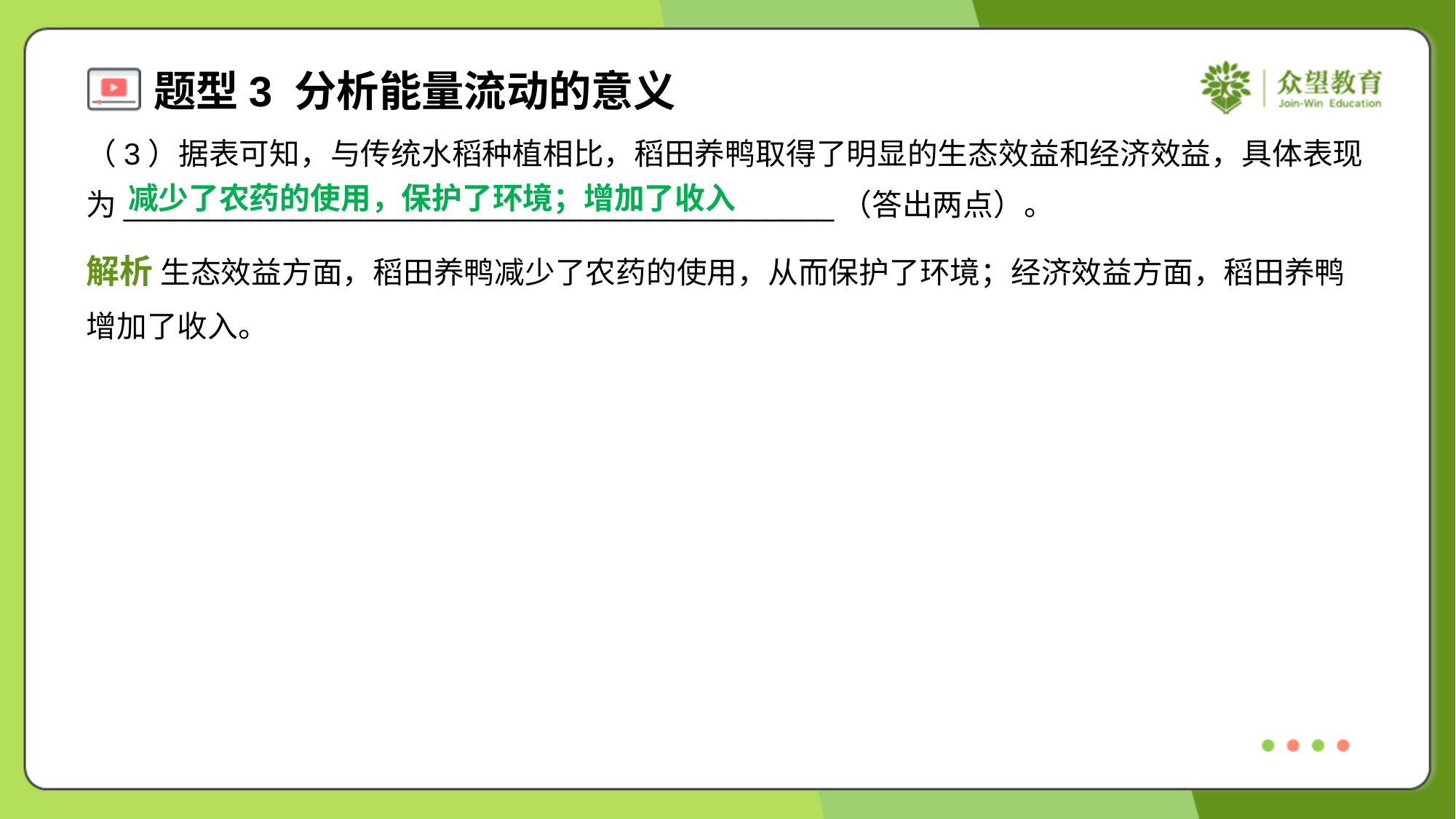

（3）据表可知，与传统水稻种植相比，稻田养鸭取得了明显的生态效益和经济效益，具体表现
为__________________________________________（答出两点）。
减少了农药的使用，保护了环境；增加了收入
解析 生态效益方面，稻田养鸭减少了农药的使用，从而保护了环境；经济效益方面，稻田养鸭
增加了收入。